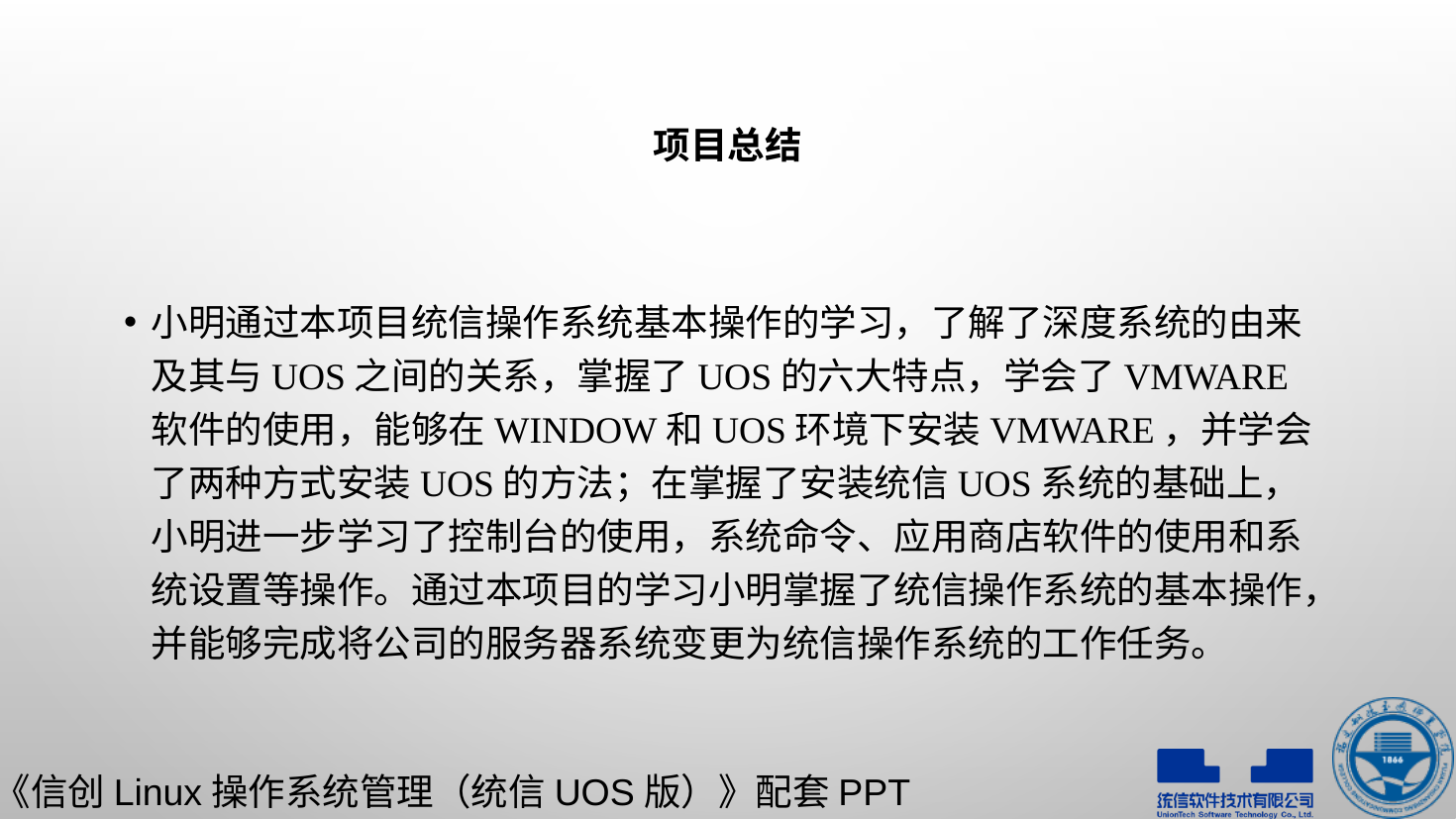

# 项目总结
小明通过本项目统信操作系统基本操作的学习，了解了深度系统的由来及其与UOS之间的关系，掌握了UOS的六大特点，学会了VMware软件的使用，能够在window和UOS环境下安装VMware，并学会了两种方式安装UOS的方法；在掌握了安装统信UOS系统的基础上，小明进一步学习了控制台的使用，系统命令、应用商店软件的使用和系统设置等操作。通过本项目的学习小明掌握了统信操作系统的基本操作，并能够完成将公司的服务器系统变更为统信操作系统的工作任务。